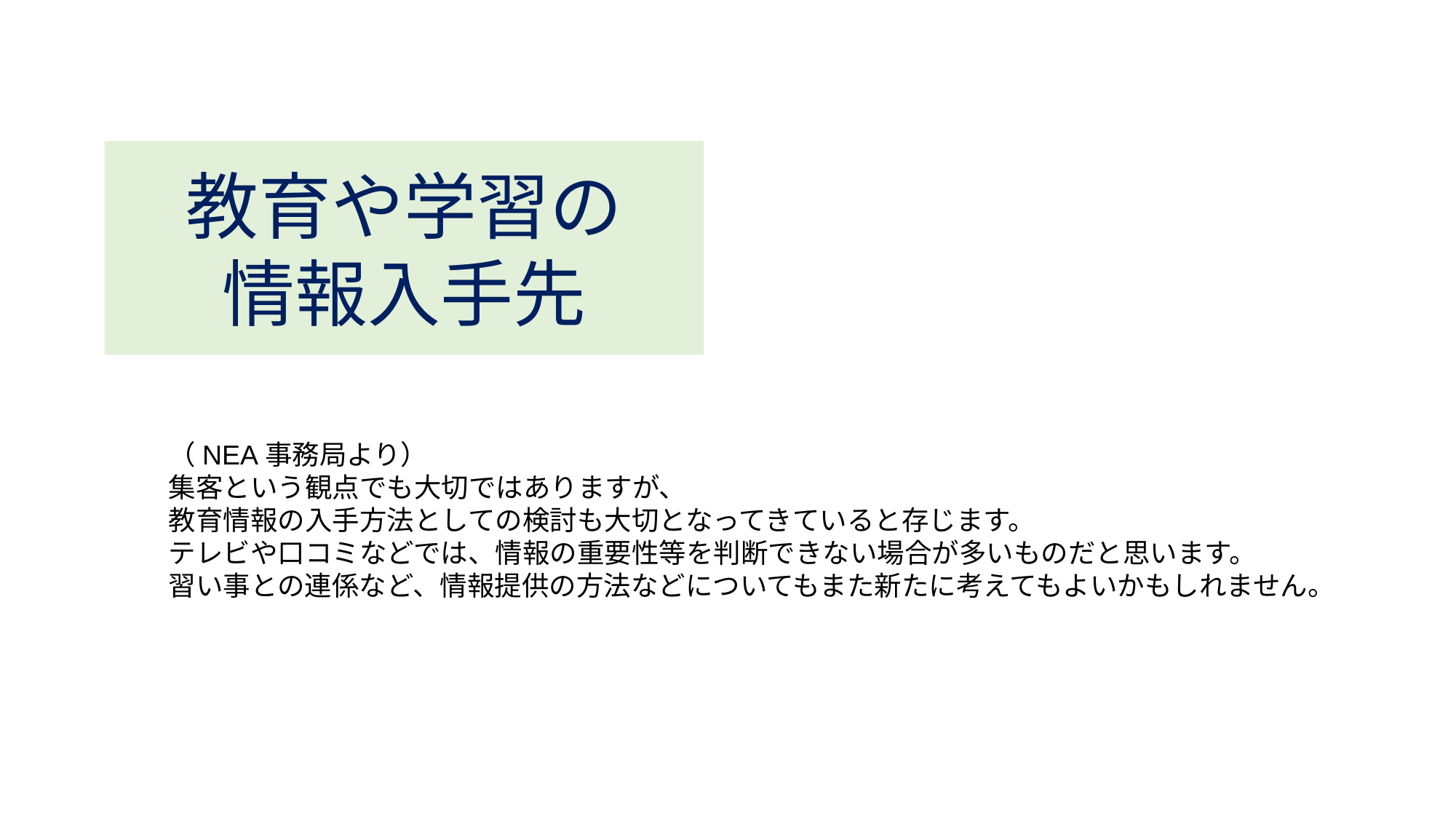

教育や学習の
情報入手先
（NEA事務局より）
集客という観点でも大切ではありますが、
教育情報の入手方法としての検討も大切となってきていると存じます。
テレビや口コミなどでは、情報の重要性等を判断できない場合が多いものだと思います。
習い事との連係など、情報提供の方法などについてもまた新たに考えてもよいかもしれません。